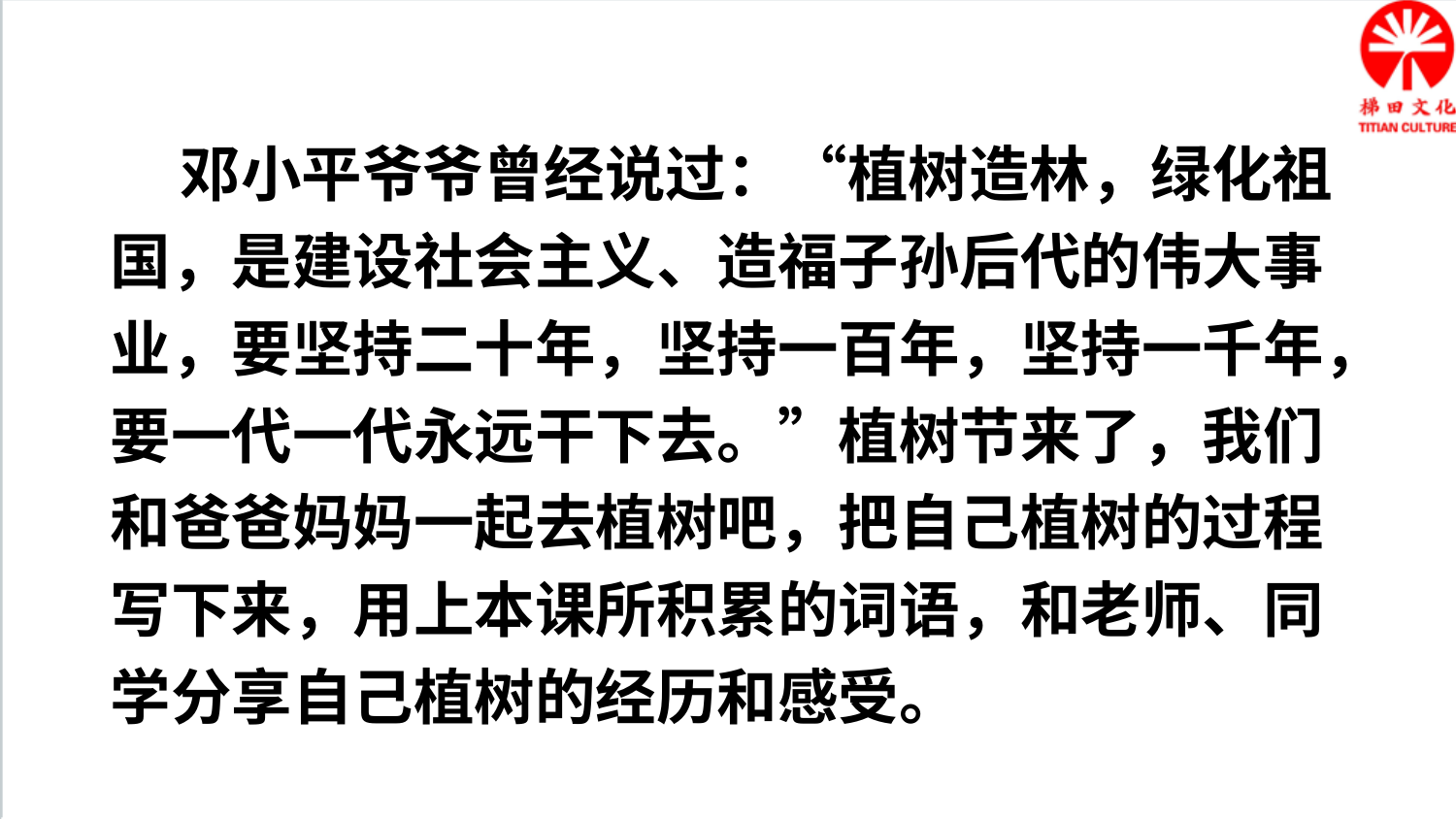

邓小平爷爷曾经说过：“植树造林，绿化祖国，是建设社会主义、造福子孙后代的伟大事业，要坚持二十年，坚持一百年，坚持一千年，要一代一代永远干下去。”植树节来了，我们和爸爸妈妈一起去植树吧，把自己植树的过程写下来，用上本课所积累的词语，和老师、同学分享自己植树的经历和感受。